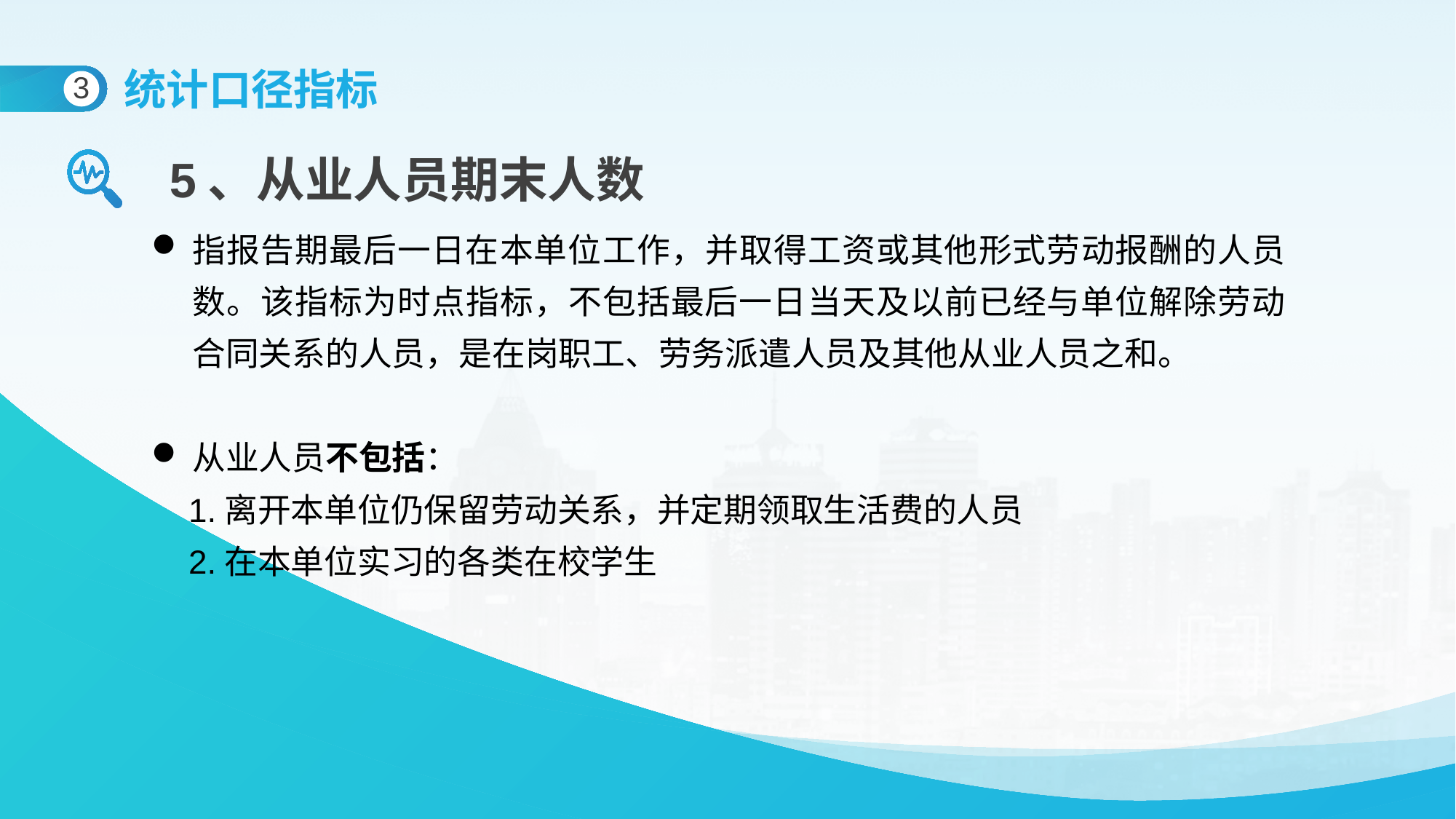

统计口径指标
3
5、从业人员期末人数

指报告期最后一日在本单位工作，并取得工资或其他形式劳动报酬的人员数。该指标为时点指标，不包括最后一日当天及以前已经与单位解除劳动合同关系的人员，是在岗职工、劳务派遣人员及其他从业人员之和。

从业人员不包括：
    1.离开本单位仍保留劳动关系，并定期领取生活费的人员
    2.在本单位实习的各类在校学生